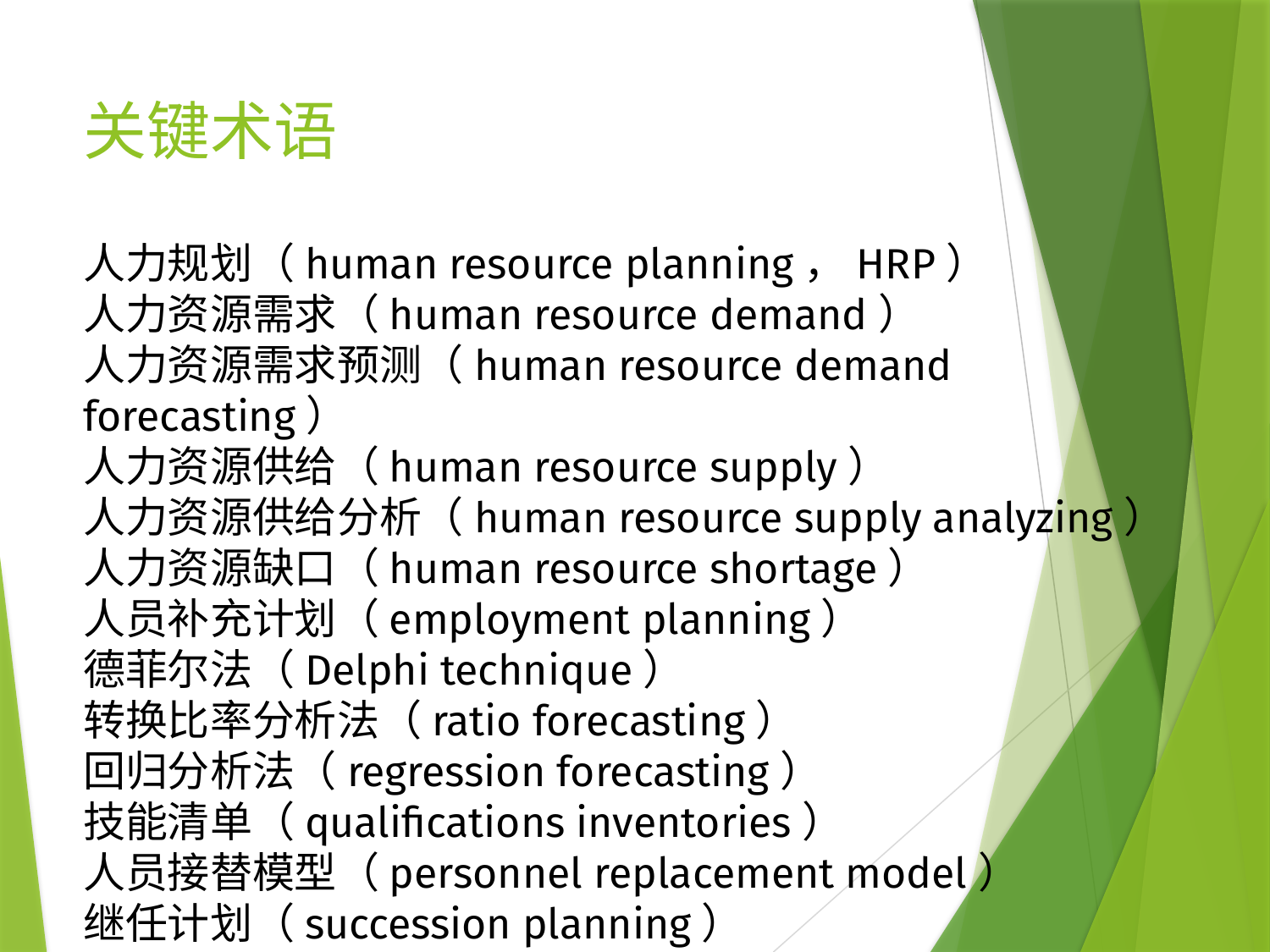

# 关键术语
人力规划（human resource planning，HRP）
人力资源需求（human resource demand）
人力资源需求预测（human resource demand forecasting）
人力资源供给（human resource supply）
人力资源供给分析（human resource supply analyzing）
人力资源缺口（human resource shortage）
人员补充计划（employment planning）
德菲尔法（Delphi technique）
转换比率分析法（ratio forecasting）
回归分析法（regression forecasting）
技能清单（qualifications inventories）
人员接替模型（personnel replacement model）
继任计划（succession planning）